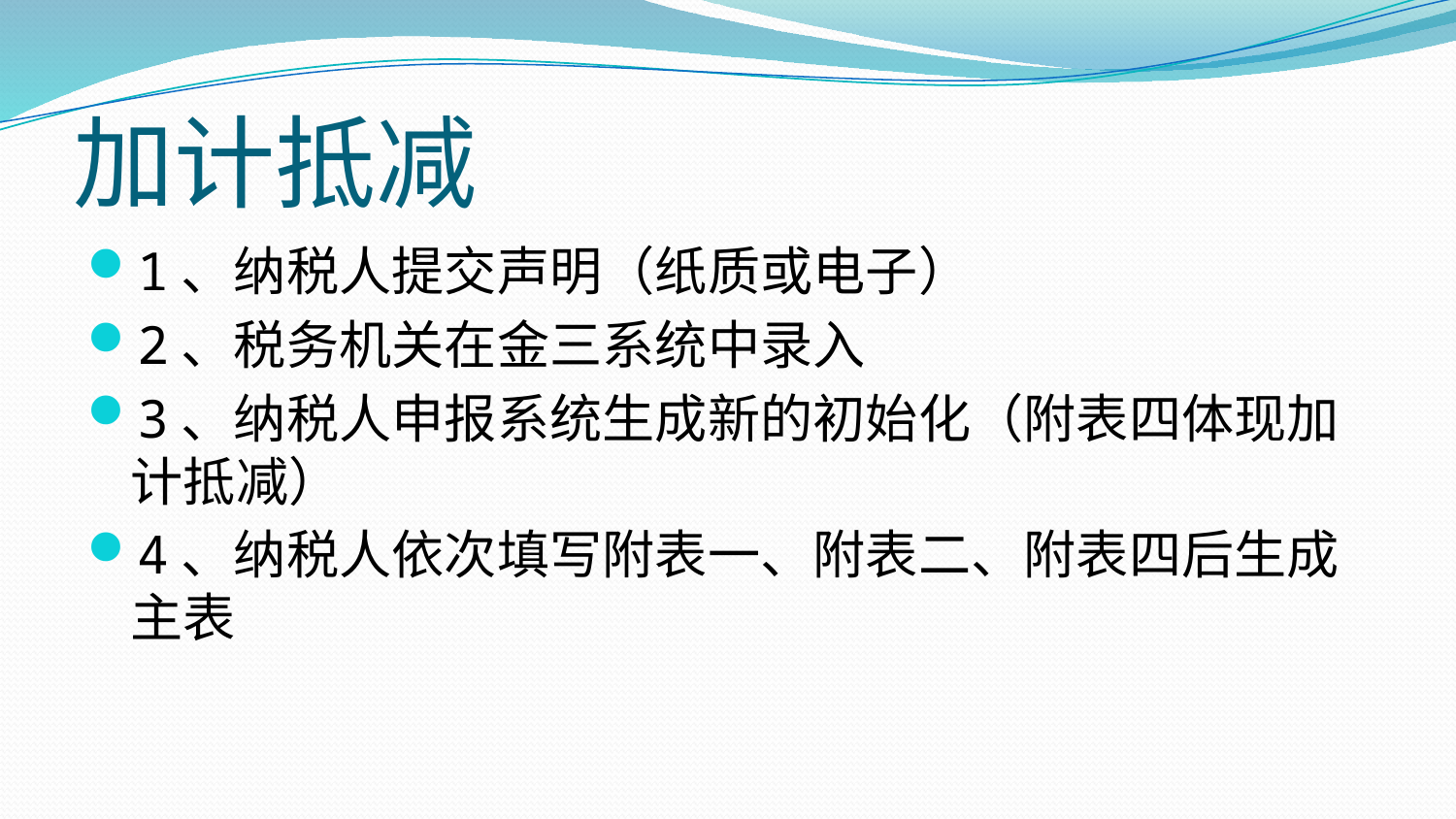

# 加计抵减
1、纳税人提交声明（纸质或电子）
2、税务机关在金三系统中录入
3、纳税人申报系统生成新的初始化（附表四体现加计抵减）
4、纳税人依次填写附表一、附表二、附表四后生成主表